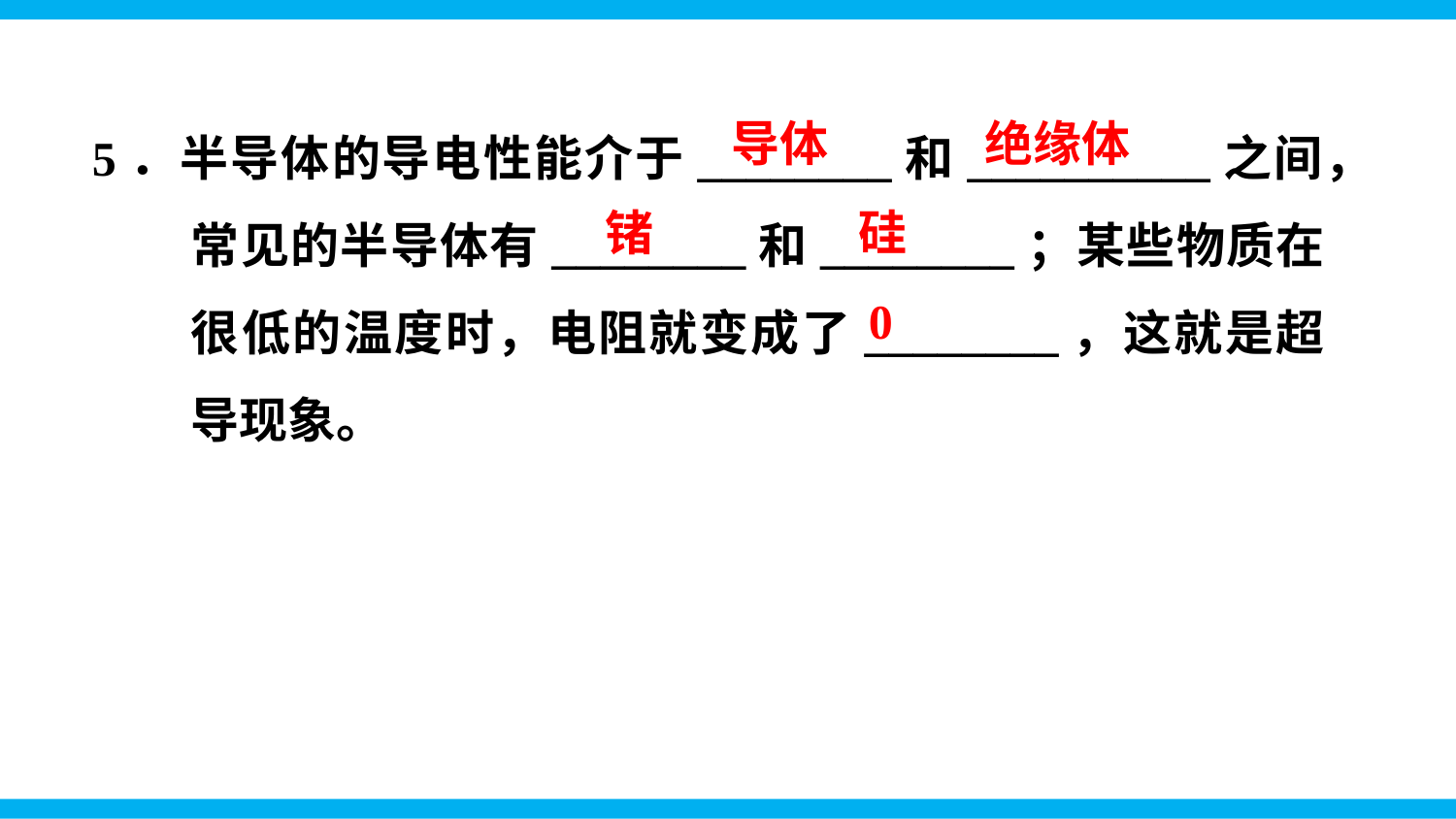

5．半导体的导电性能介于________和__________之间，常见的半导体有________和________；某些物质在很低的温度时，电阻就变成了________，这就是超导现象。
导体
绝缘体
锗
硅
0